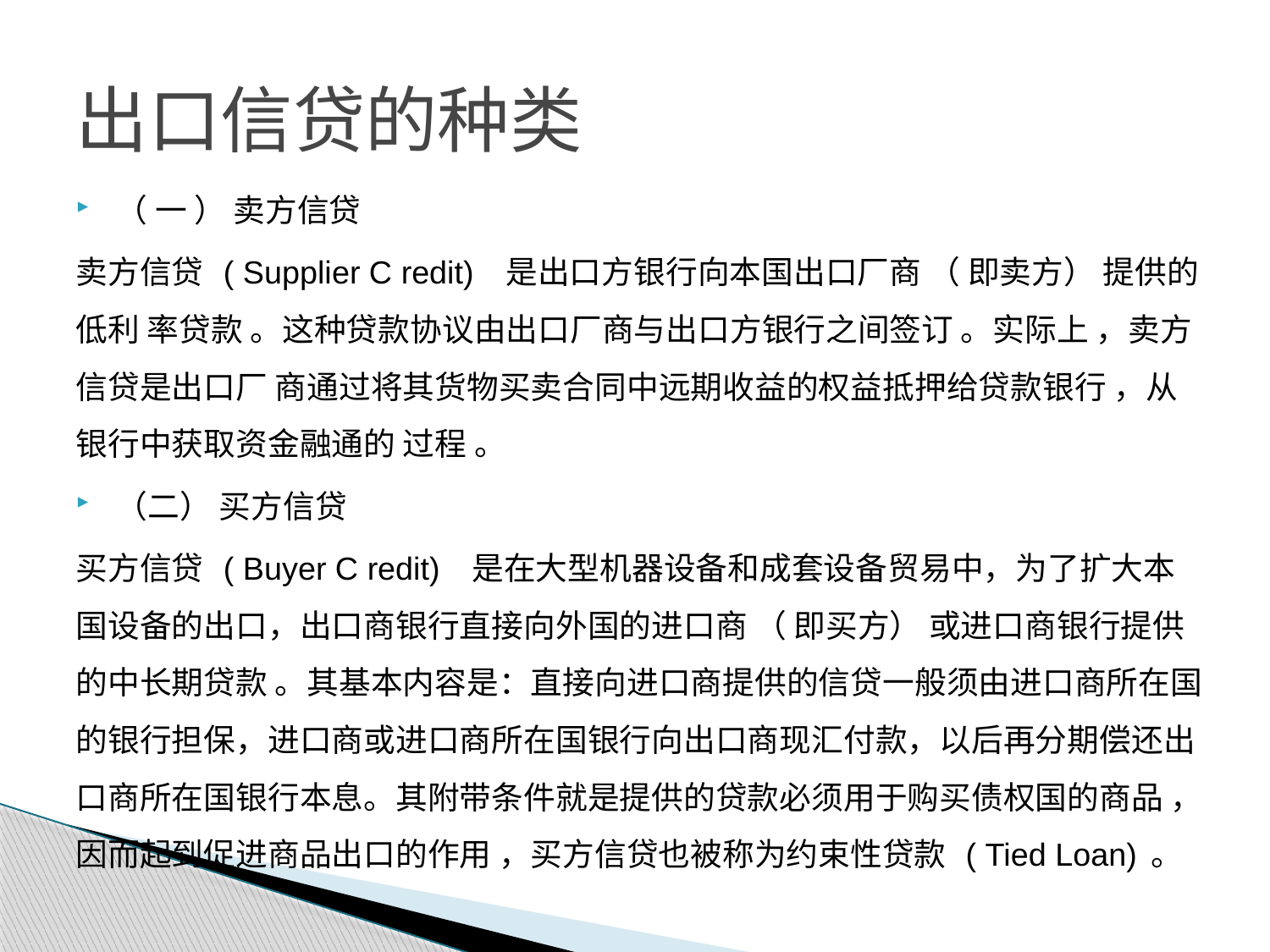

# 出口信贷的种类
（ 一 ） 卖方信贷
卖方信贷  ( Supplier C redit)   是出口方银行向本国出口厂商 （ 即卖方） 提供的低利 率贷款 。这种贷款协议由出口厂商与出口方银行之间签订 。实际上 ，卖方信贷是出口厂 商通过将其货物买卖合同中远期收益的权益抵押给贷款银行 ，从银行中获取资金融通的 过程 。
（二） 买方信贷
买方信贷  ( Buyer C redit)   是在大型机器设备和成套设备贸易中，为了扩大本国设备的出口，出口商银行直接向外国的进口商 （ 即买方） 或进口商银行提供的中长期贷款 。其基本内容是：直接向进口商提供的信贷一般须由进口商所在国的银行担保，进口商或进口商所在国银行向出口商现汇付款，以后再分期偿还出口商所在国银行本息。其附带条件就是提供的贷款必须用于购买债权国的商品 ， 因而起到促进商品出口的作用 ，买方信贷也被称为约束性贷款  ( Tied Loan) 。